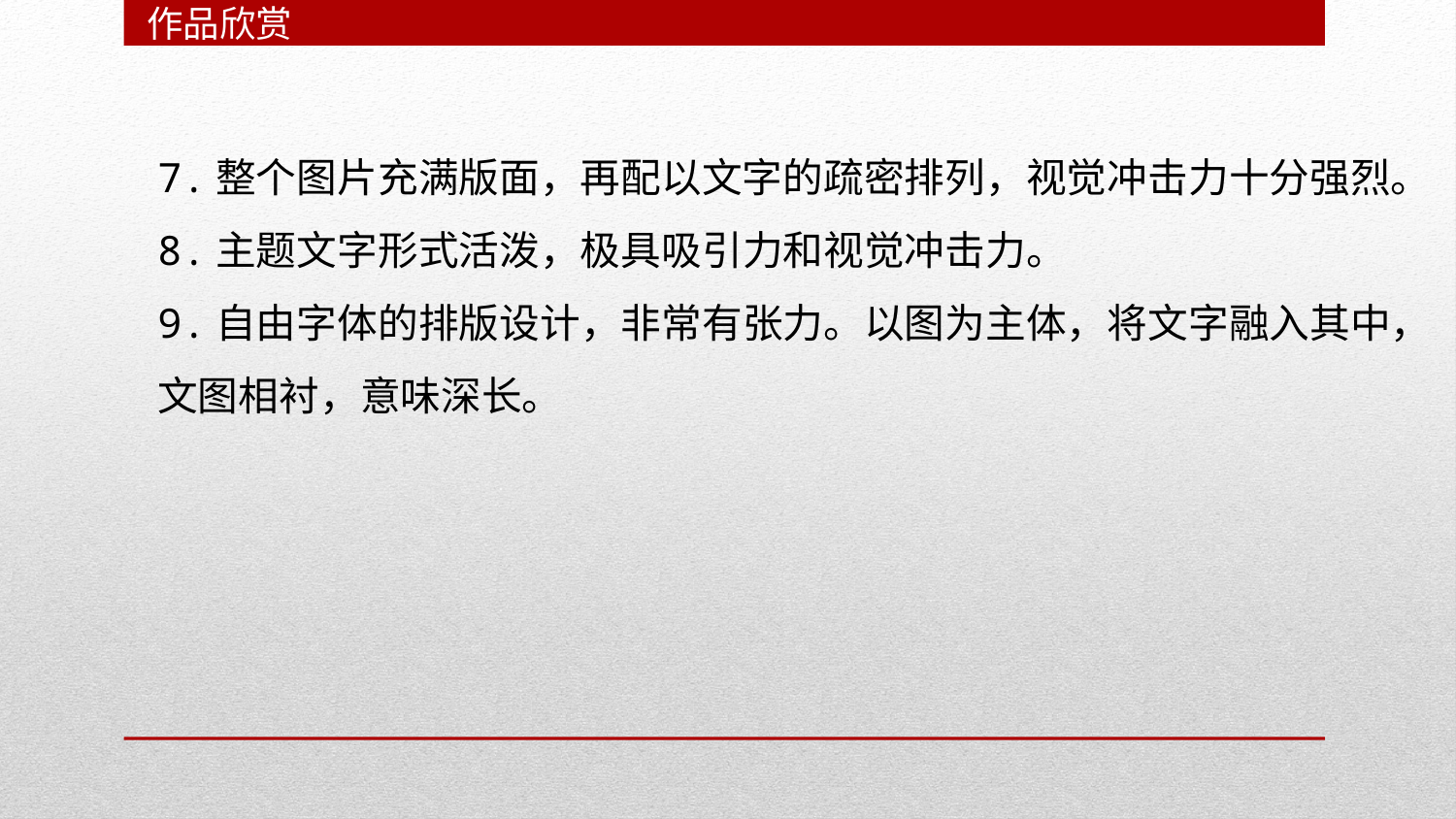

作品欣赏

7.整个图片充满版面，再配以文字的疏密排列，视觉冲击力十分强烈。
8.主题文字形式活泼，极具吸引力和视觉冲击力。
9.自由字体的排版设计，非常有张力。以图为主体，将文字融入其中，文图相衬，意味深长。